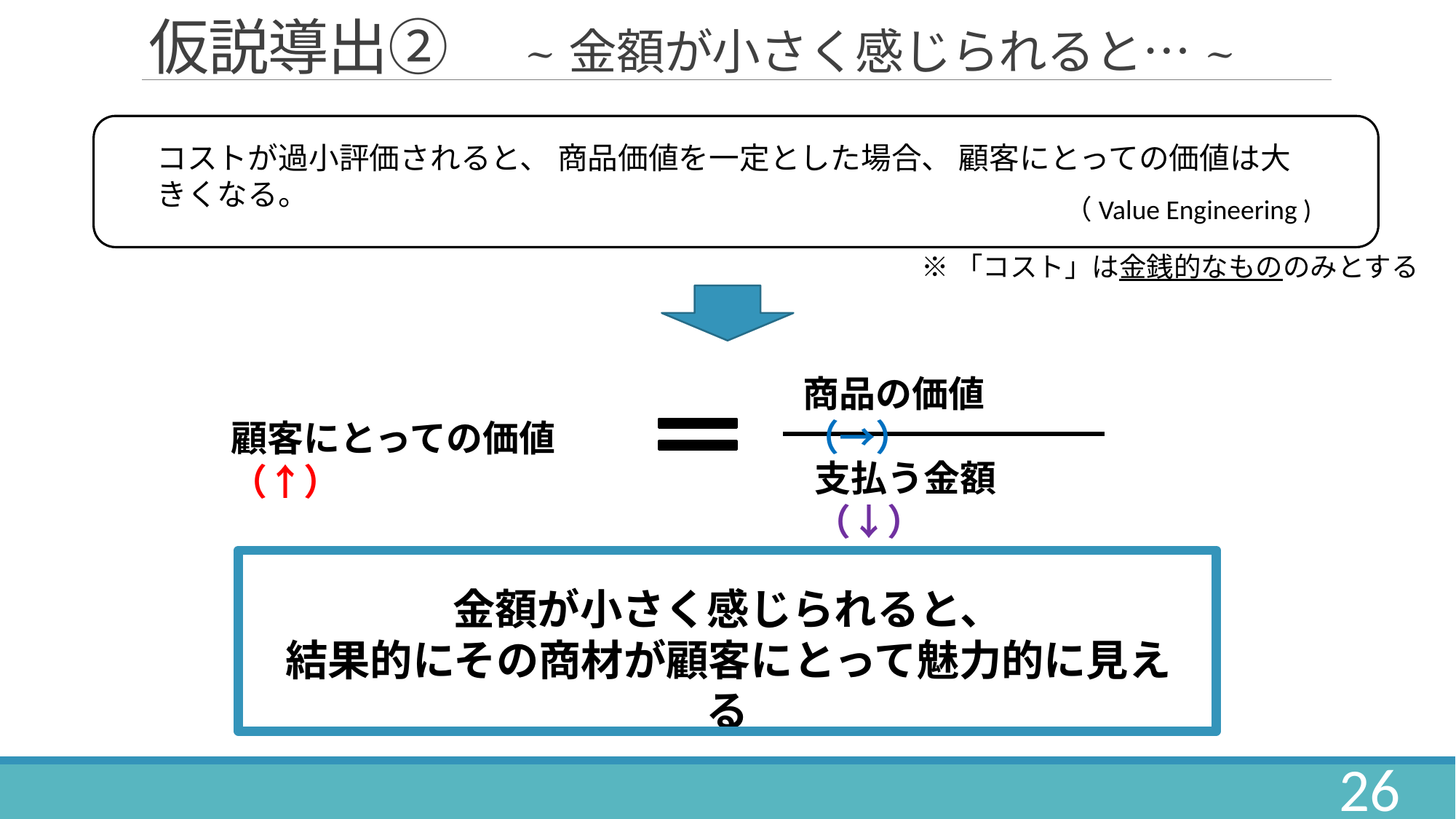

# 仮説導出②　~金額が小さく感じられると…~

コストが過小評価されると、 商品価値を一定とした場合、 顧客にとっての価値は大きくなる。
（Value Engineering )
※「コスト」は金銭的なもののみとする

商品の価値　（→）

顧客にとっての価値　（↑）
支払う金額　（↓）

金額が小さく感じられると、
結果的にその商材が顧客にとって魅力的に見える
26